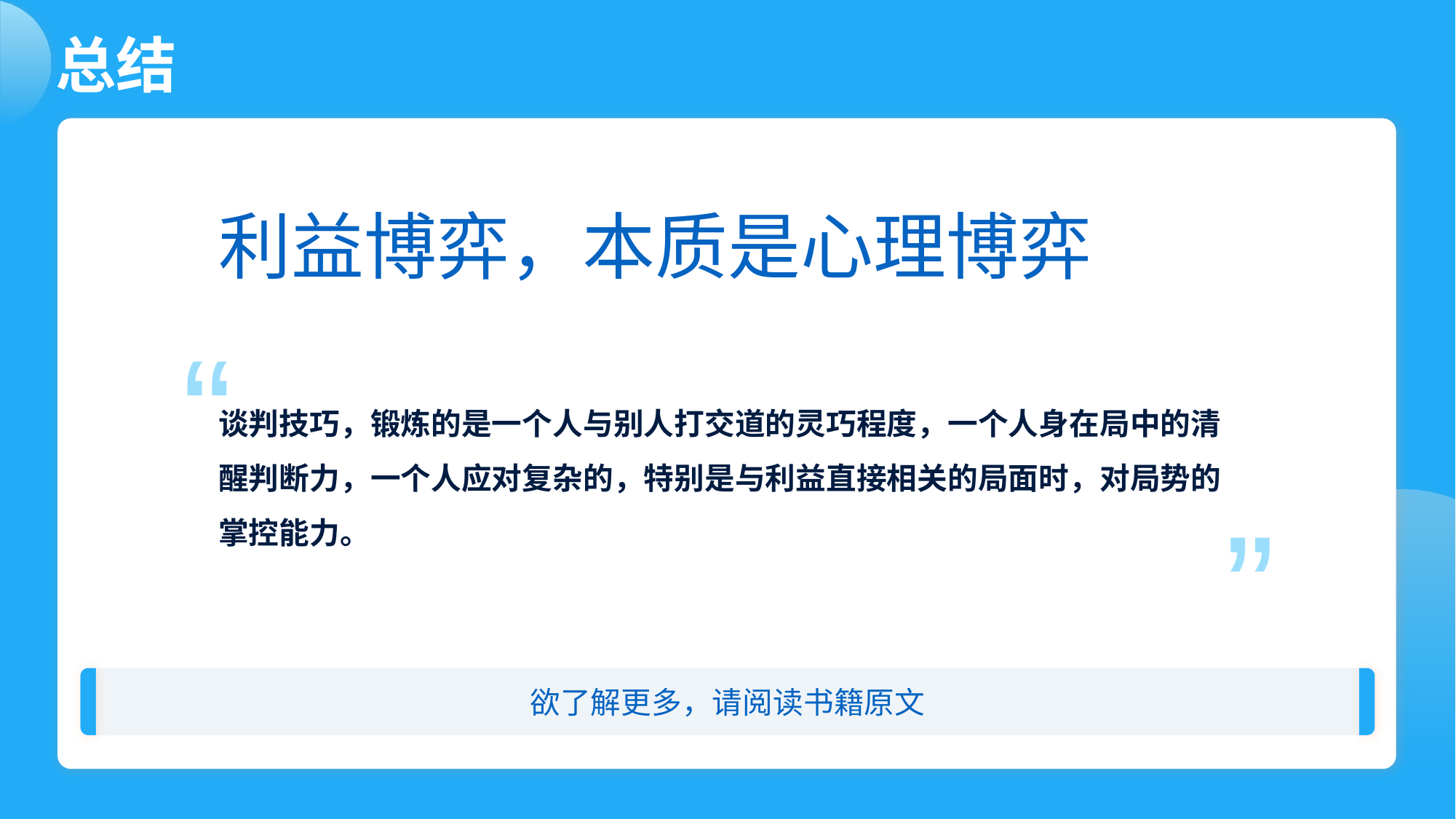

总结
利益博弈，本质是心理博弈
“
谈判技巧，锻炼的是一个人与别人打交道的灵巧程度，一个人身在局中的清醒判断力，一个人应对复杂的，特别是与利益直接相关的局面时，对局势的掌控能力。

”

欲了解更多，请阅读书籍原文